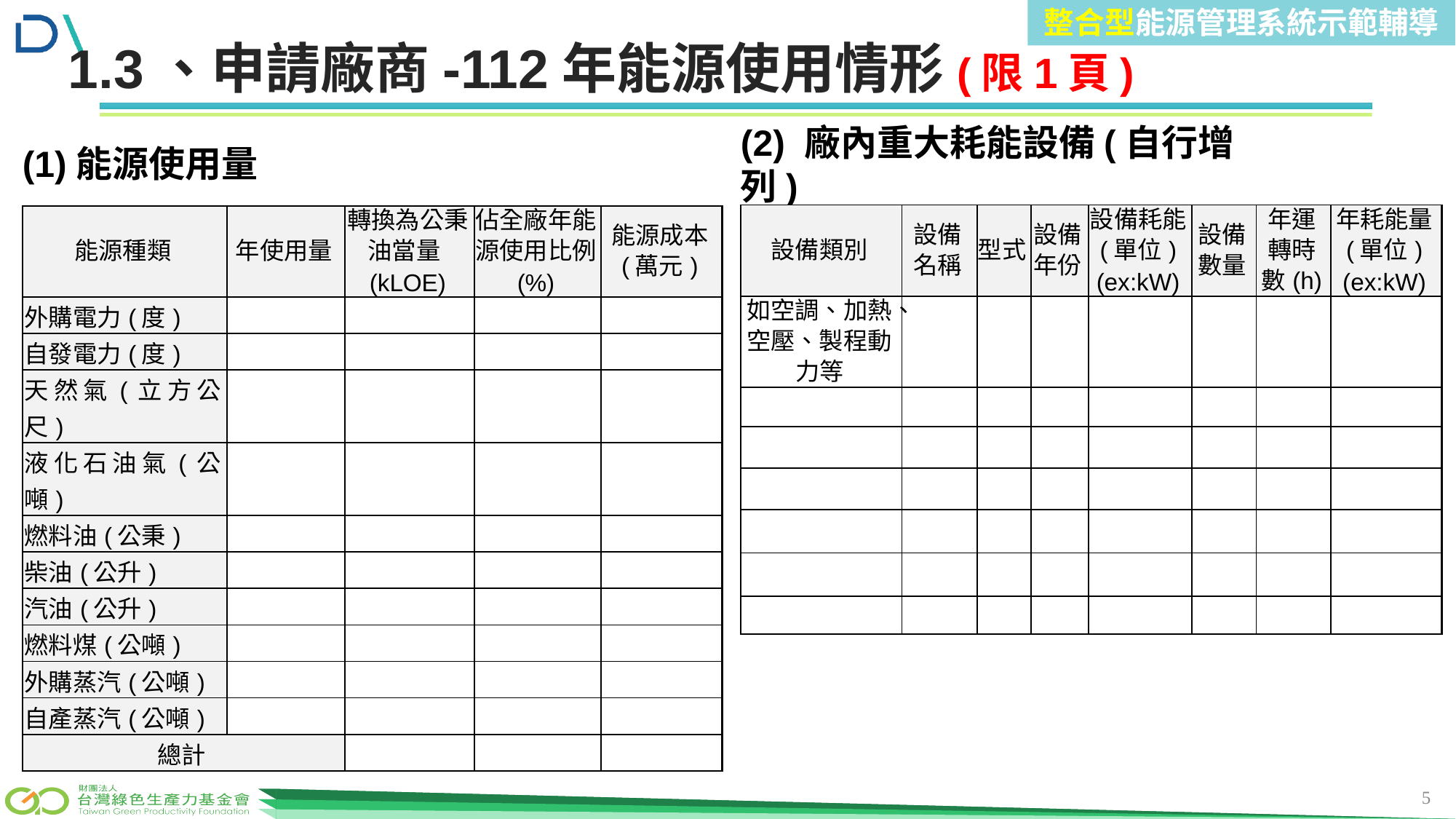

整合型能源管理系統示範輔導
前言
1.3、申請廠商-112年能源使用情形(限1頁)
(2) 廠內重大耗能設備(自行增列)
(1)能源使用量
| 設備類別 | 設備 名稱 | 型式 | 設備年份 | 設備耗能 (單位) (ex:kW) | 設備數量 | 年運轉時數(h) | 年耗能量 (單位) (ex:kW) |
| --- | --- | --- | --- | --- | --- | --- | --- |
| 如空調、加熱、空壓、製程動力等 |  |  |  |  |  |  |  |
|  |  |  |  |  |  |  |  |
|  |  |  |  |  |  |  |  |
|  |  |  |  |  |  |  |  |
|  |  |  |  |  |  |  |  |
|  |  |  |  |  |  |  |  |
|  |  |  |  |  |  |  |  |
| 能源種類 | 年使用量 | 轉換為公秉油當量(kLOE) | 佔全廠年能源使用比例(%) | 能源成本 (萬元) |
| --- | --- | --- | --- | --- |
| 外購電力(度) |  |  |  |  |
| 自發電力(度) |  |  |  |  |
| 天然氣(立方公尺) |  |  |  |  |
| 液化石油氣(公噸) |  |  |  |  |
| 燃料油(公秉) |  |  |  |  |
| 柴油(公升) |  |  |  |  |
| 汽油(公升) |  |  |  |  |
| 燃料煤(公噸) |  |  |  |  |
| 外購蒸汽(公噸) |  |  |  |  |
| 自產蒸汽(公噸) |  |  |  |  |
| 總計 |  |  |  |  |
5